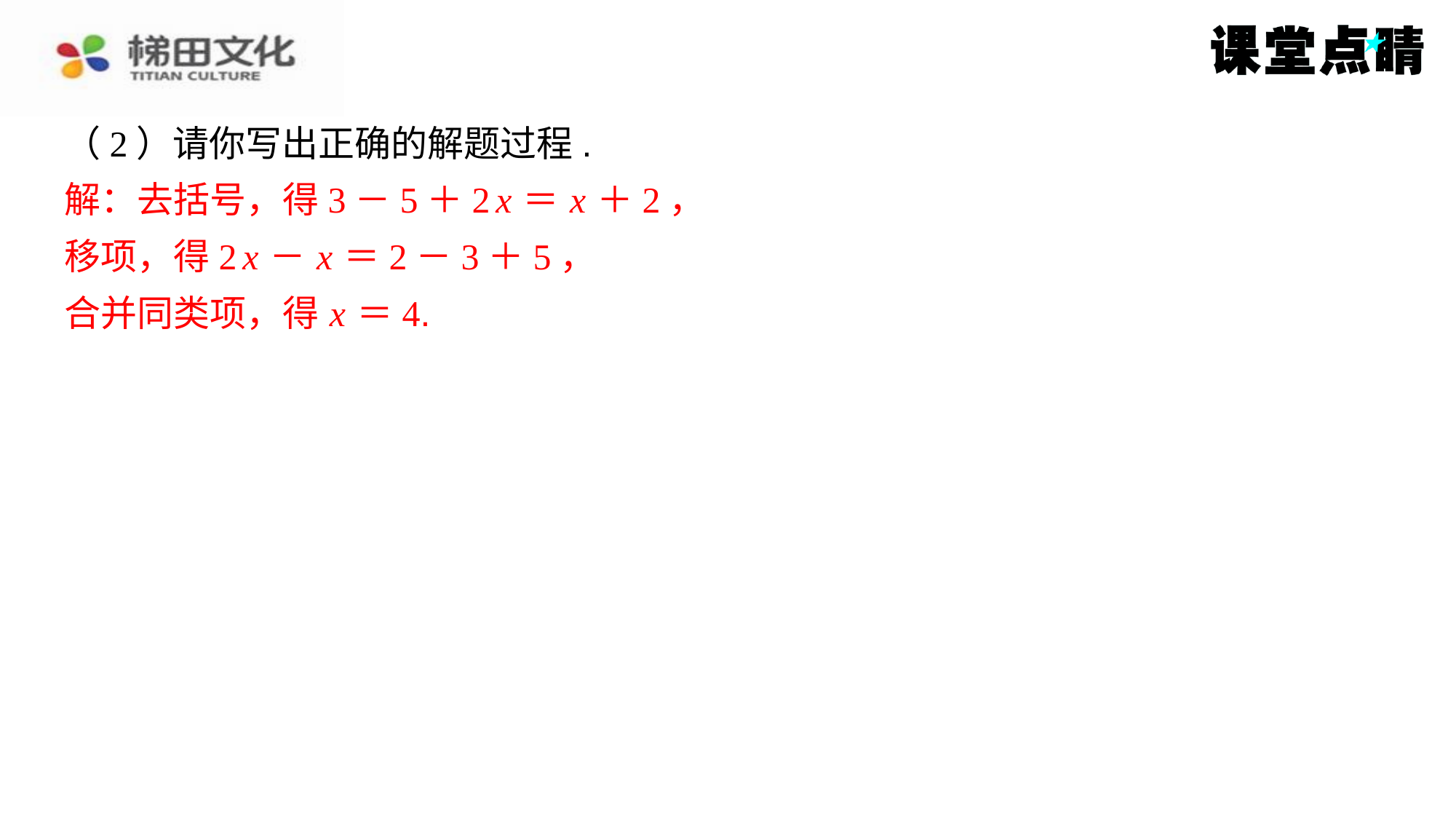

（2）请你写出正确的解题过程.
解：去括号，得3－5＋2 x ＝ x ＋2，
移项，得2 x － x ＝2－3＋5，
合并同类项，得 x ＝4.
解：去括号，得3－5＋2 x ＝ x ＋2，
移项，得2 x － x ＝2－3＋5，
合并同类项，得 x ＝4.